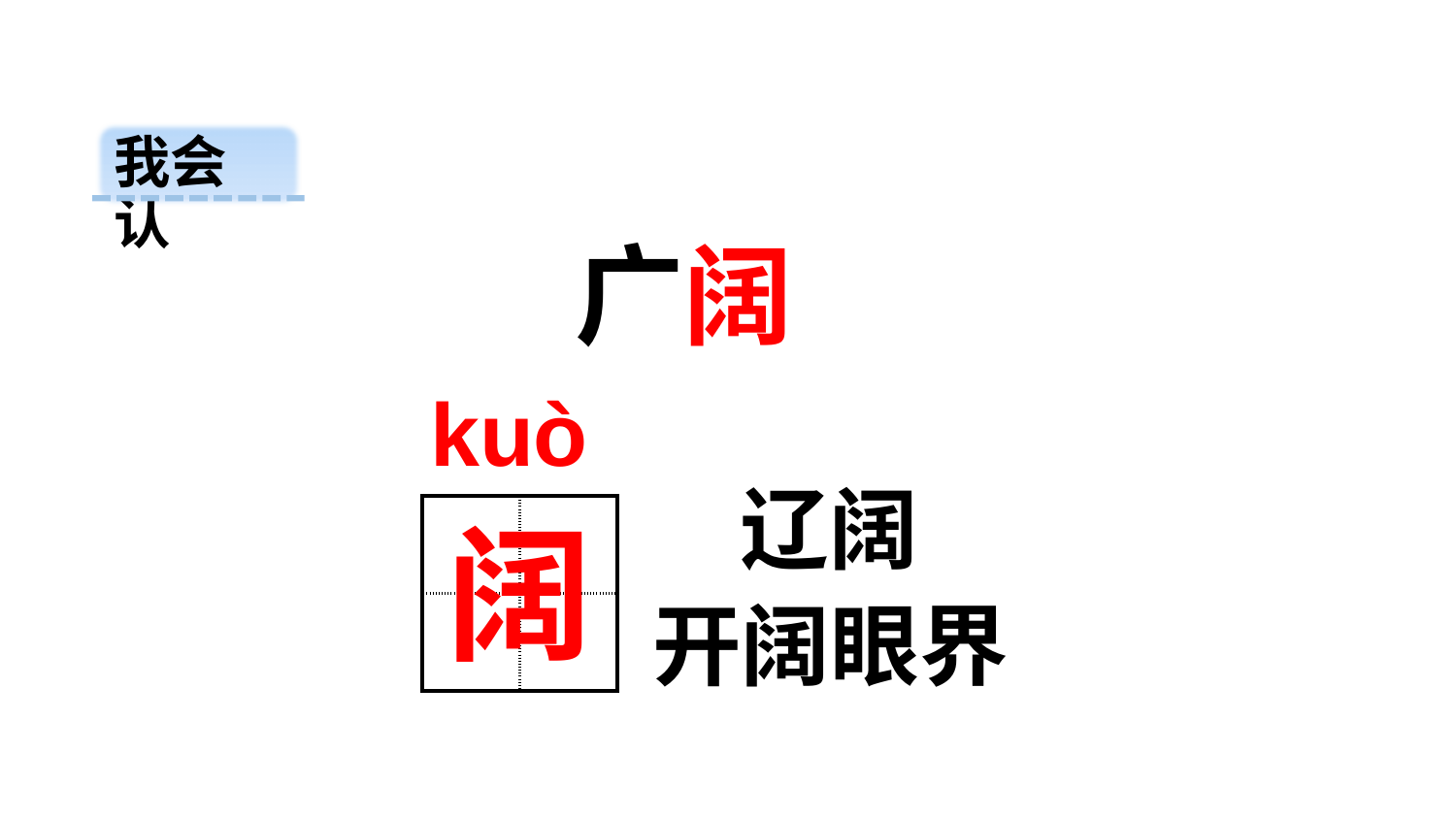

我会认

广阔
kuò
辽阔
|  |  |
| --- | --- |
|  |  |
阔
开阔眼界